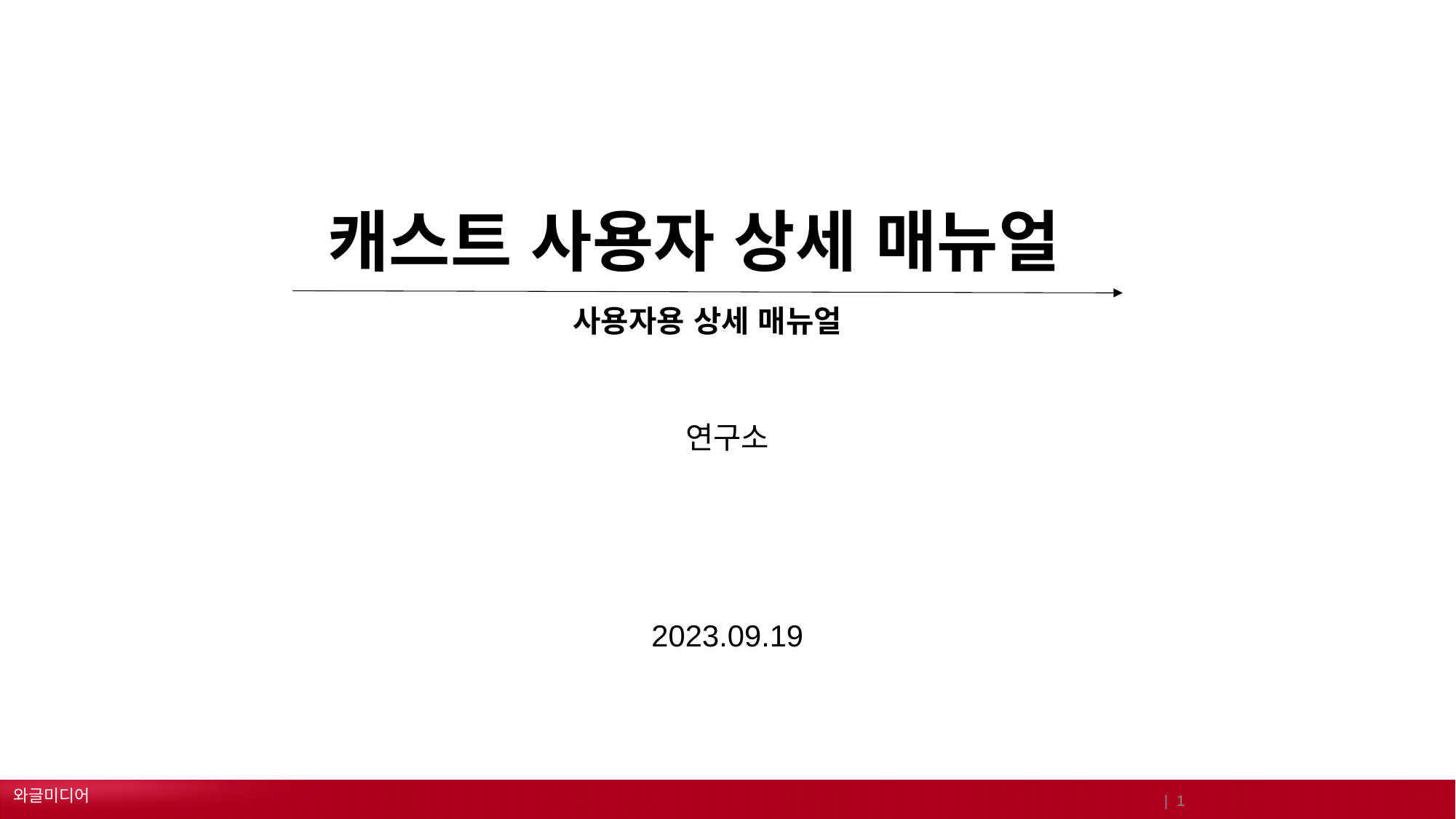

# 캐스트 사용자 상세 매뉴얼
사용자용 상세 매뉴얼
연구소
2023.09.19